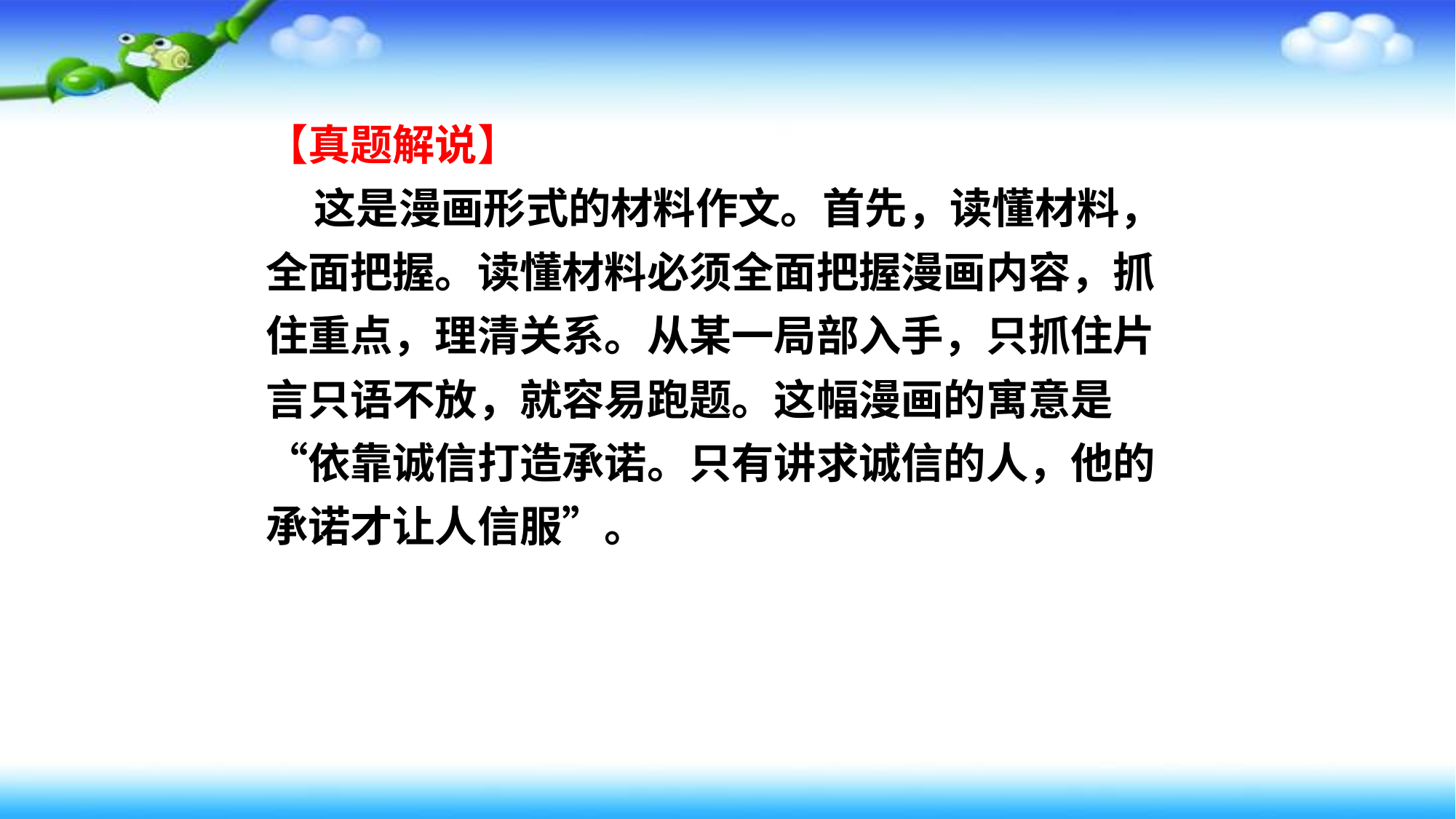

【真题解说】
    这是漫画形式的材料作文。首先，读懂材料，全面把握。读懂材料必须全面把握漫画内容，抓住重点，理清关系。从某一局部入手，只抓住片言只语不放，就容易跑题。这幅漫画的寓意是“依靠诚信打造承诺。只有讲求诚信的人，他的承诺才让人信服”。